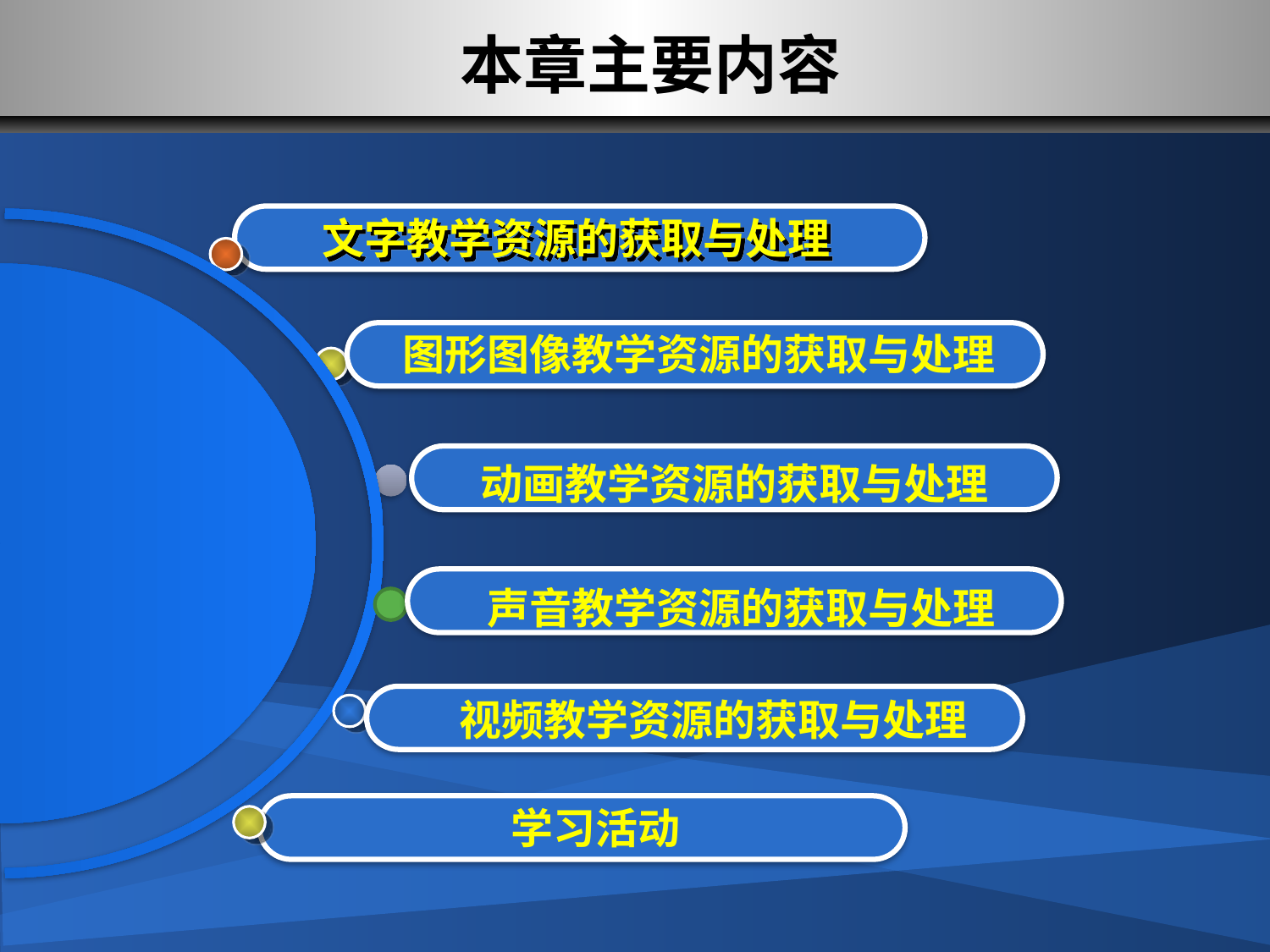

# 本章主要内容

文字教学资源的获取与处理

图形图像教学资源的获取与处理

动画教学资源的获取与处理

声音教学资源的获取与处理

视频教学资源的获取与处理

学习活动